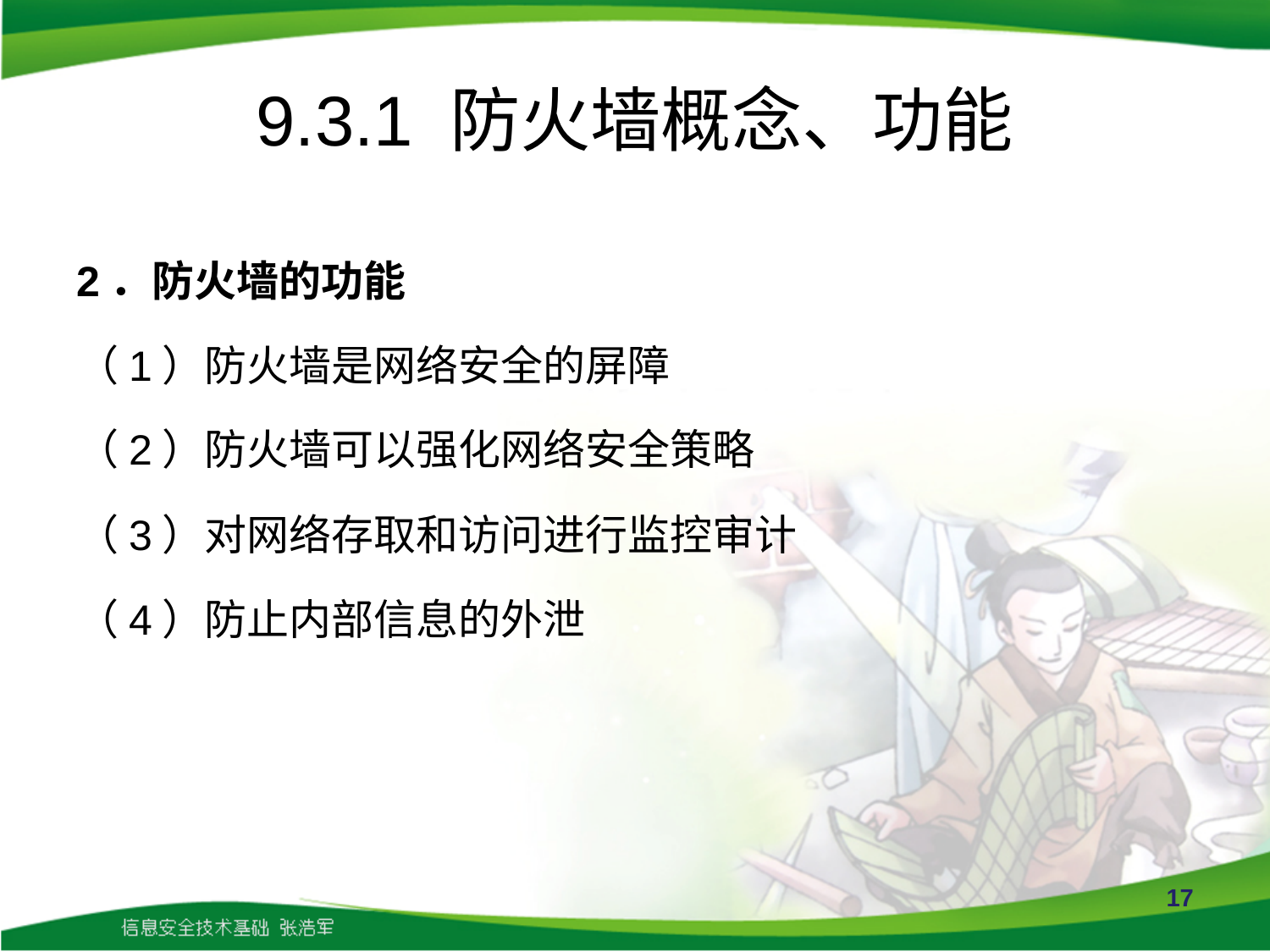

# 9.3.1 防火墙概念、功能
2．防火墙的功能
（1）防火墙是网络安全的屏障
（2）防火墙可以强化网络安全策略
（3）对网络存取和访问进行监控审计
（4）防止内部信息的外泄

17